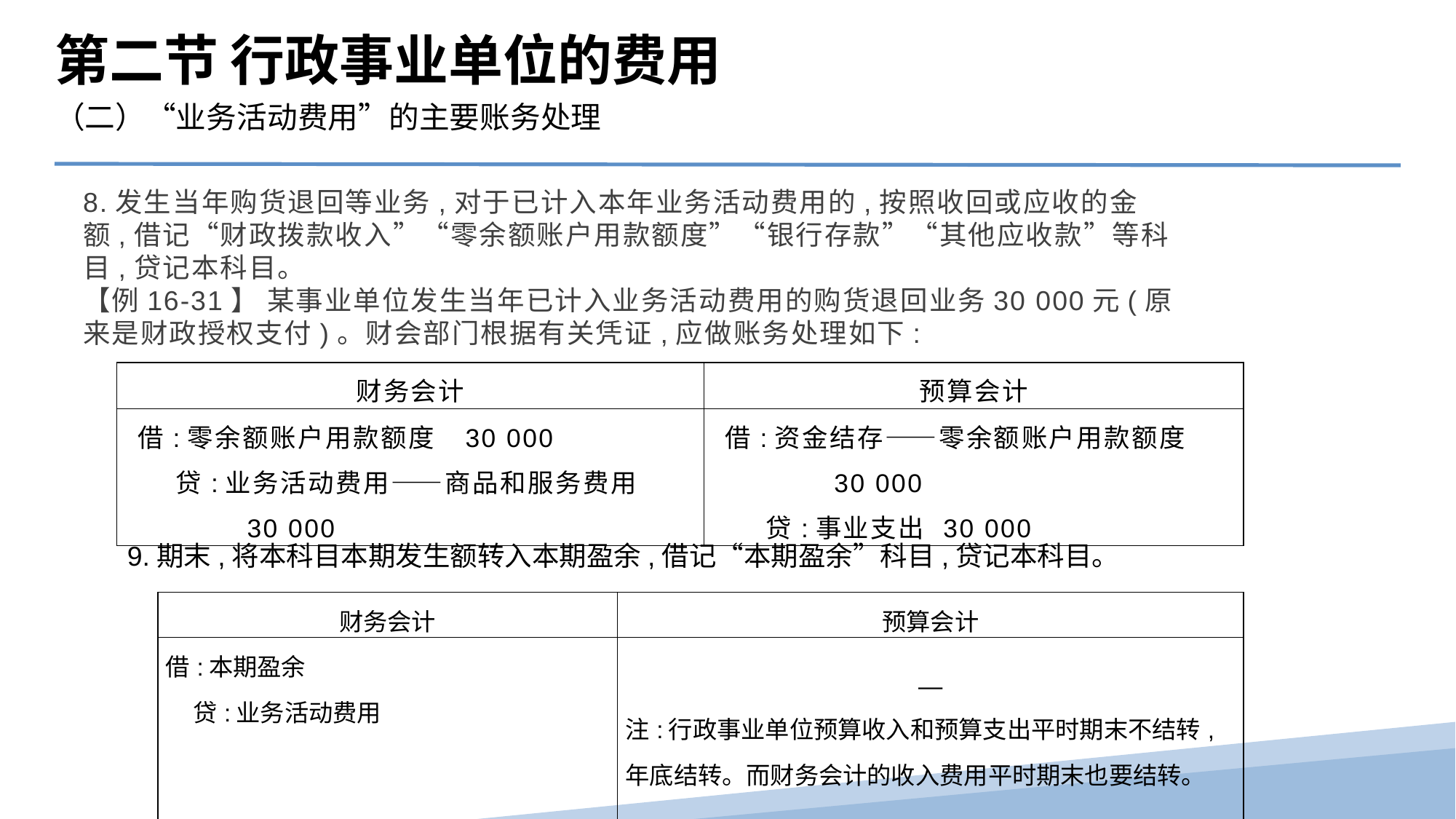

第二节 行政事业单位的费用
（二）“业务活动费用”的主要账务处理
8.发生当年购货退回等业务,对于已计入本年业务活动费用的,按照收回或应收的金额,借记“财政拨款收入”“零余额账户用款额度”“银行存款”“其他应收款”等科目,贷记本科目。
【例16-31】 某事业单位发生当年已计入业务活动费用的购货退回业务30 000元(原来是财政授权支付)。财会部门根据有关凭证,应做账务处理如下:

| 财务会计 | 预算会计 |
| --- | --- |
| 借:零余额账户用款额度 30 000 贷:业务活动费用——商品和服务费用 30 000 | 借:资金结存——零余额账户用款额度 30 000 贷:事业支出 30 000 |
9.期末,将本科目本期发生额转入本期盈余,借记“本期盈余”科目,贷记本科目。
| 财务会计 | 预算会计 |
| --- | --- |
| 借:本期盈余 贷:业务活动费用 | — 注:行政事业单位预算收入和预算支出平时期末不结转,年底结转。而财务会计的收入费用平时期末也要结转。 |